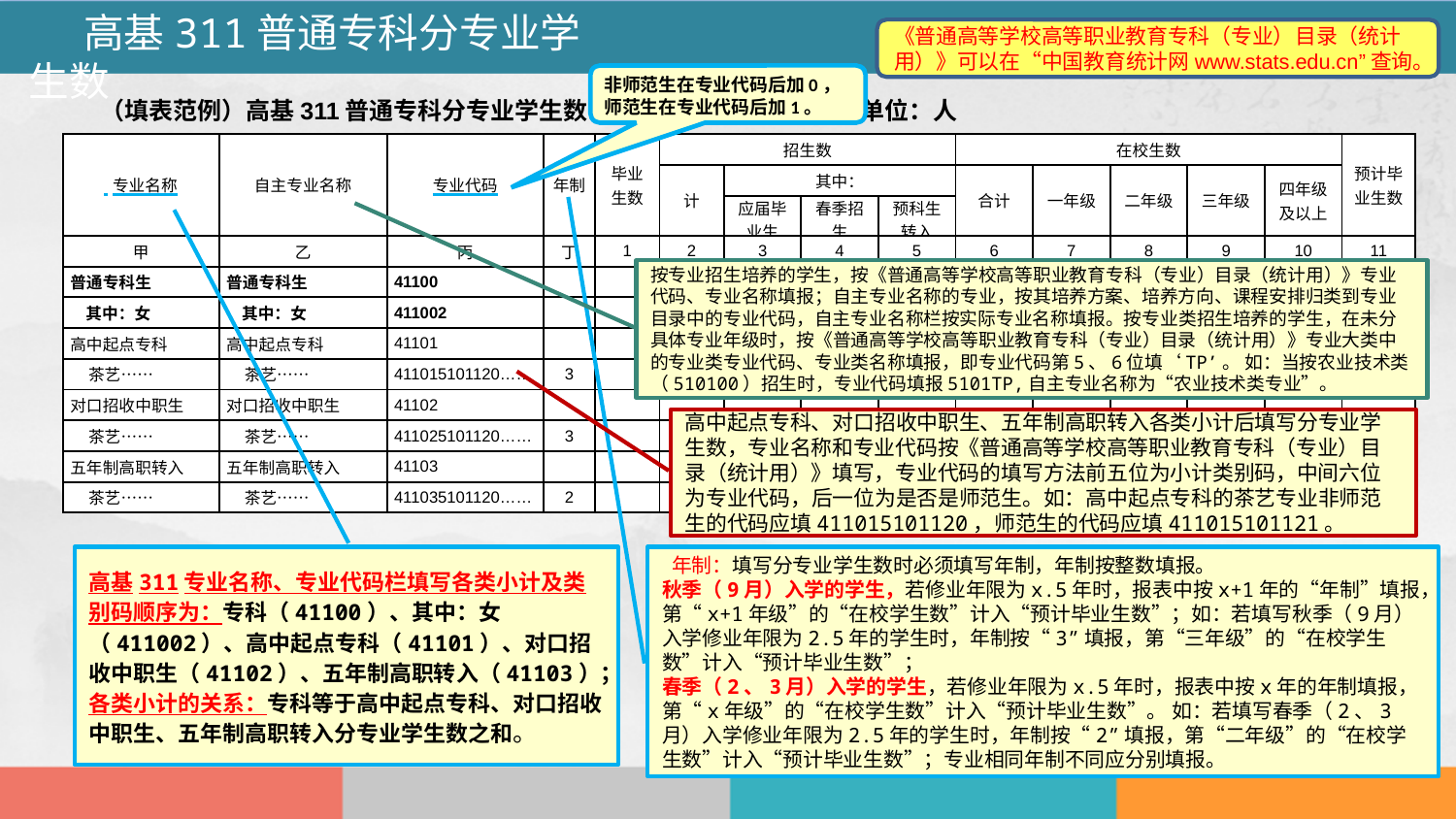

高基311普通专科分专业学生数
《普通高等学校高等职业教育专科（专业）目录（统计用）》可以在“中国教育统计网www.stats.edu.cn”查询。
非师范生在专业代码后加0，师范生在专业代码后加1。
（填表范例）高基311普通专科分专业学生数                                                 单位：人
| 专业名称 | 自主专业名称 | 专业代码 | 年制 | 毕业 生数 | 招生数 |  |  |  | 在校生数 |  |  |  |  | 预计毕业生数 |
| --- | --- | --- | --- | --- | --- | --- | --- | --- | --- | --- | --- | --- | --- | --- |
|  |  |  |  |  | 计 | 其中： |  |  | 合计 | 一年级 | 二年级 | 三年级 | 四年级及以上 |  |
|  |  |  |  |  |  | 应届毕业生 | 春季招生 | 预科生转入 |  |  |  |  |  |  |
| 甲 | 乙 | 丙 | 丁 | 1 | 2 | 3 | 4 | 5 | 6 | 7 | 8 | 9 | 10 | 11 |
| 普通专科生 | 普通专科生 | 41100 |  |  |  |  |  |  |  |  |  |  |  |  |
| 其中：女 | 其中：女 | 411002 |  |  |  |  |  |  |  |  |  |  |  |  |
| 高中起点专科 | 高中起点专科 | 41101 |  |  |  |  |  |  |  |  |  |  |  |  |
| 茶艺…… | 茶艺…… | 411015101120…… | 3 |  |  |  |  |  |  |  |  |  |  |  |
| 对口招收中职生 | 对口招收中职生 | 41102 |  |  |  |  |  |  |  |  |  |  |  |  |
| 茶艺…… | 茶艺…… | 411025101120…… | 3 |  |  |  |  |  |  |  |  |  |  |  |
| 五年制高职转入 | 五年制高职转入 | 41103 |  |  |  |  |  |  |  |  |  |  |  |  |
| 茶艺…… | 茶艺…… | 411035101120…… | 2 |  |  |  |  |  |  |  |  |  |  |  |
按专业招生培养的学生，按《普通高等学校高等职业教育专科（专业）目录（统计用）》专业代码、专业名称填报；自主专业名称的专业，按其培养方案、培养方向、课程安排归类到专业目录中的专业代码，自主专业名称栏按实际专业名称填报。按专业类招生培养的学生，在未分具体专业年级时，按《普通高等学校高等职业教育专科（专业）目录（统计用）》专业大类中的专业类专业代码、专业类名称填报，即专业代码第5、6位填‘TP’。 如：当按农业技术类（510100）招生时，专业代码填报5101TP,自主专业名称为“农业技术类专业”。
高基311专业名称、专业代码栏填写各类小计及类别码顺序为：专科（41100）、其中：女（411002）、高中起点专科（41101）、对口招收中职生（41102）、五年制高职转入（41103）；
各类小计的关系：专科等于高中起点专科、对口招收中职生、五年制高职转入分专业学生数之和。
高中起点专科、对口招收中职生、五年制高职转入各类小计后填写分专业学生数，专业名称和专业代码按《普通高等学校高等职业教育专科（专业）目录（统计用）》填写，专业代码的填写方法前五位为小计类别码，中间六位为专业代码，后一位为是否是师范生。如：高中起点专科的茶艺专业非师范生的代码应填411015101120，师范生的代码应填411015101121。
 年制：填写分专业学生数时必须填写年制，年制按整数填报。
秋季（9月）入学的学生，若修业年限为x.5年时，报表中按x+1年的“年制”填报，第“x+1年级”的“在校学生数”计入“预计毕业生数”；如：若填写秋季（9月）入学修业年限为2.5年的学生时，年制按“3”填报，第“三年级”的“在校学生数”计入“预计毕业生数”；
春季（2、3月）入学的学生，若修业年限为x.5年时，报表中按x年的年制填报，第“x年级”的“在校学生数”计入“预计毕业生数”。 如：若填写春季（2、3月）入学修业年限为2.5年的学生时，年制按“2”填报，第“二年级”的“在校学生数”计入“预计毕业生数”；专业相同年制不同应分别填报。